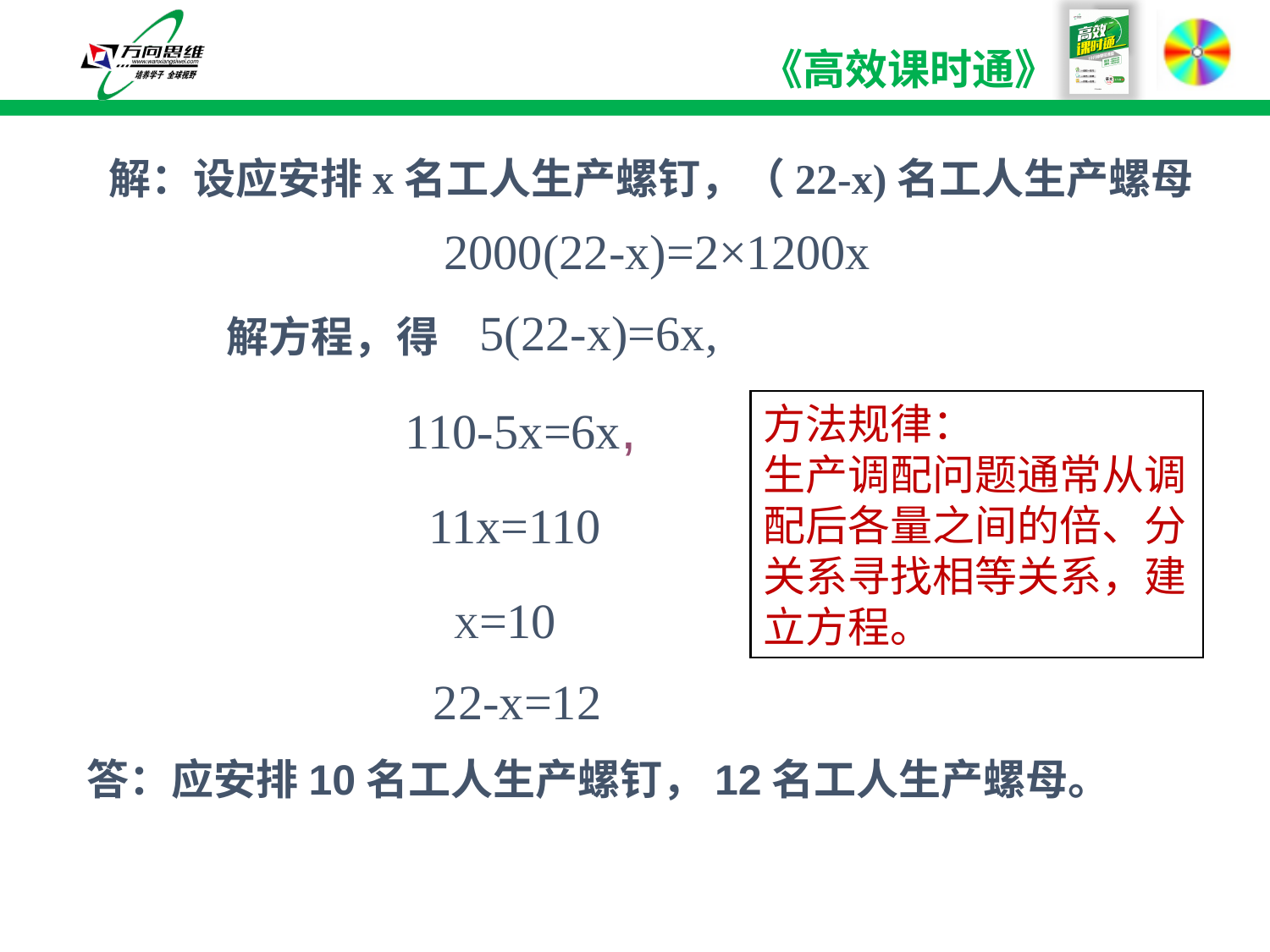

解：设应安排x名工人生产螺钉，（22-x)名工人生产螺母
2000(22-x)=2×1200x
5(22-x)=6x,
解方程，得
110-5x=6x,
方法规律：
生产调配问题通常从调配后各量之间的倍、分关系寻找相等关系，建
立方程。
11x=110
X=10
22-x=12
答：应安排10名工人生产螺钉，12名工人生产螺母。